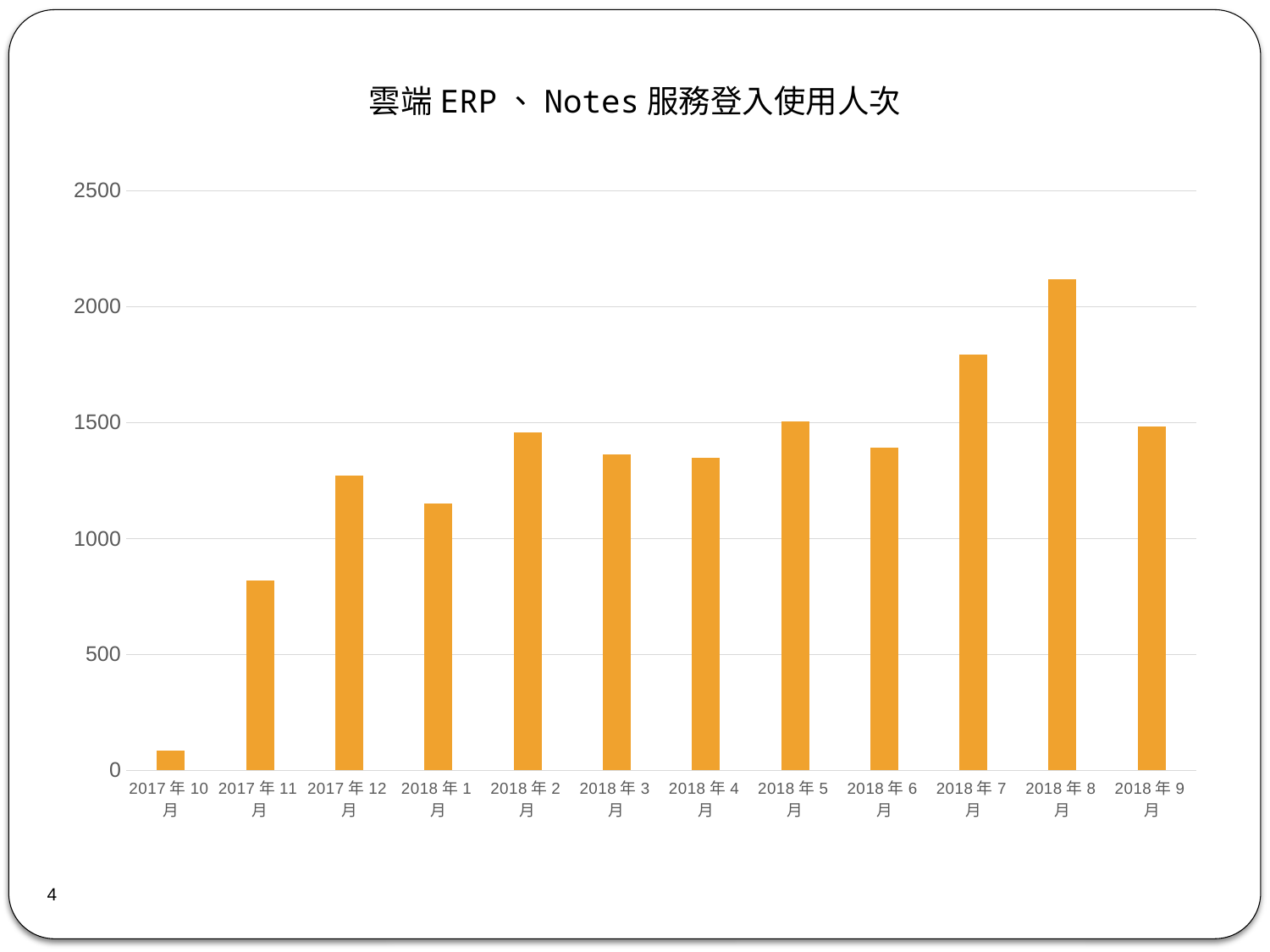

雲端ERP、Notes服務登入使用人次

### Chart

| Category | 登入人次 |
|---|---|
| 2017年10月 | 84.0 |
| 2017年11月 | 820.0 |
| 2017年12月 | 1270.0 |
| 2018年1月 | 1150.0 |
| 2018年2月 | 1458.0 |
| 2018年3月 | 1363.0 |
| 2018年4月 | 1349.0 |
| 2018年5月 | 1506.0 |
| 2018年6月 | 1393.0 |
| 2018年7月 | 1792.0 |
| 2018年8月 | 2118.0 |
| 2018年9月 | 1484.0 |
4